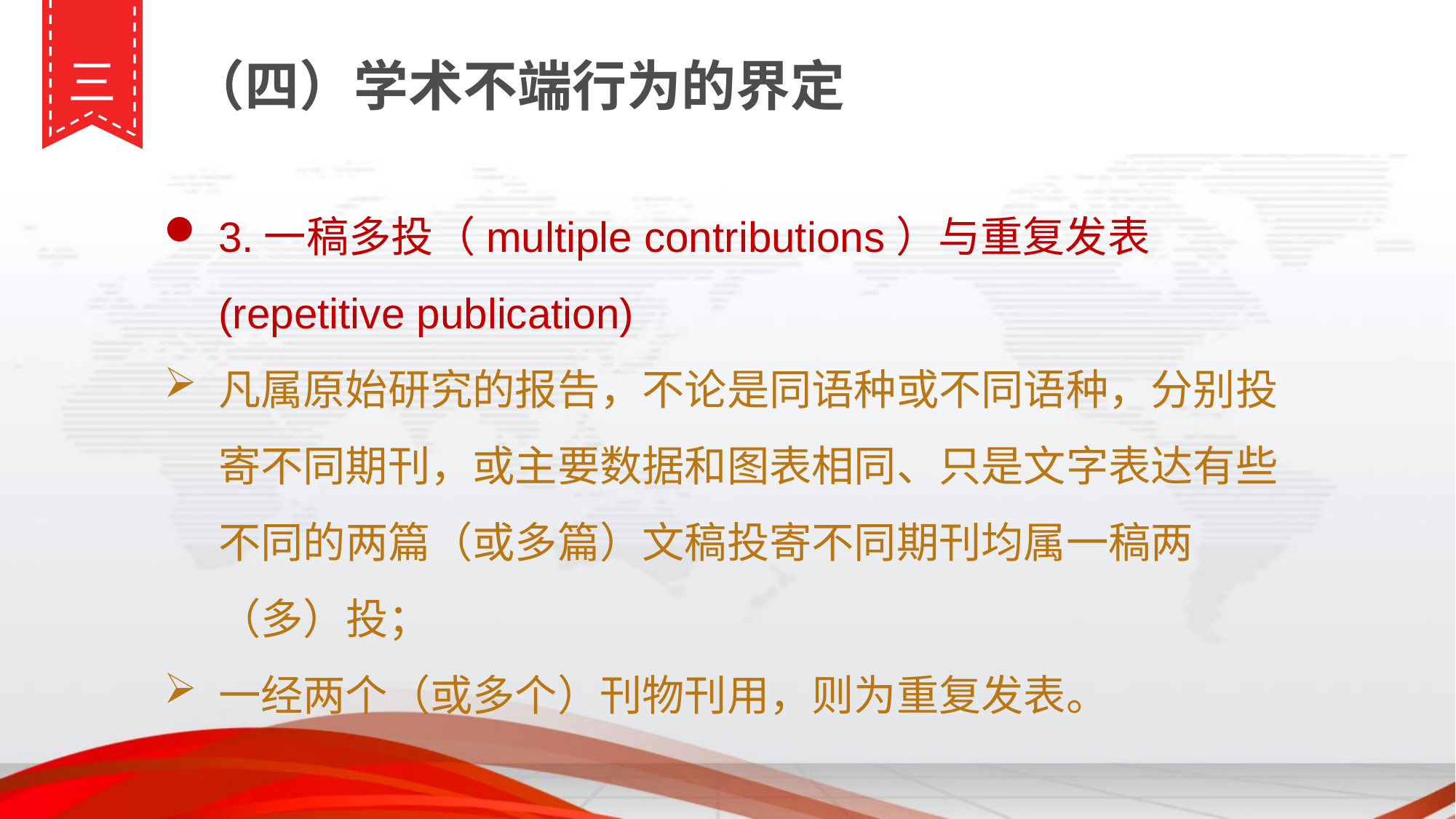

三
（四）学术不端行为的界定
3.一稿多投（multiple contributions）与重复发表 (repetitive publication)
凡属原始研究的报告，不论是同语种或不同语种，分别投寄不同期刊，或主要数据和图表相同、只是文字表达有些不同的两篇（或多篇）文稿投寄不同期刊均属一稿两（多）投；
一经两个（或多个）刊物刊用，则为重复发表。